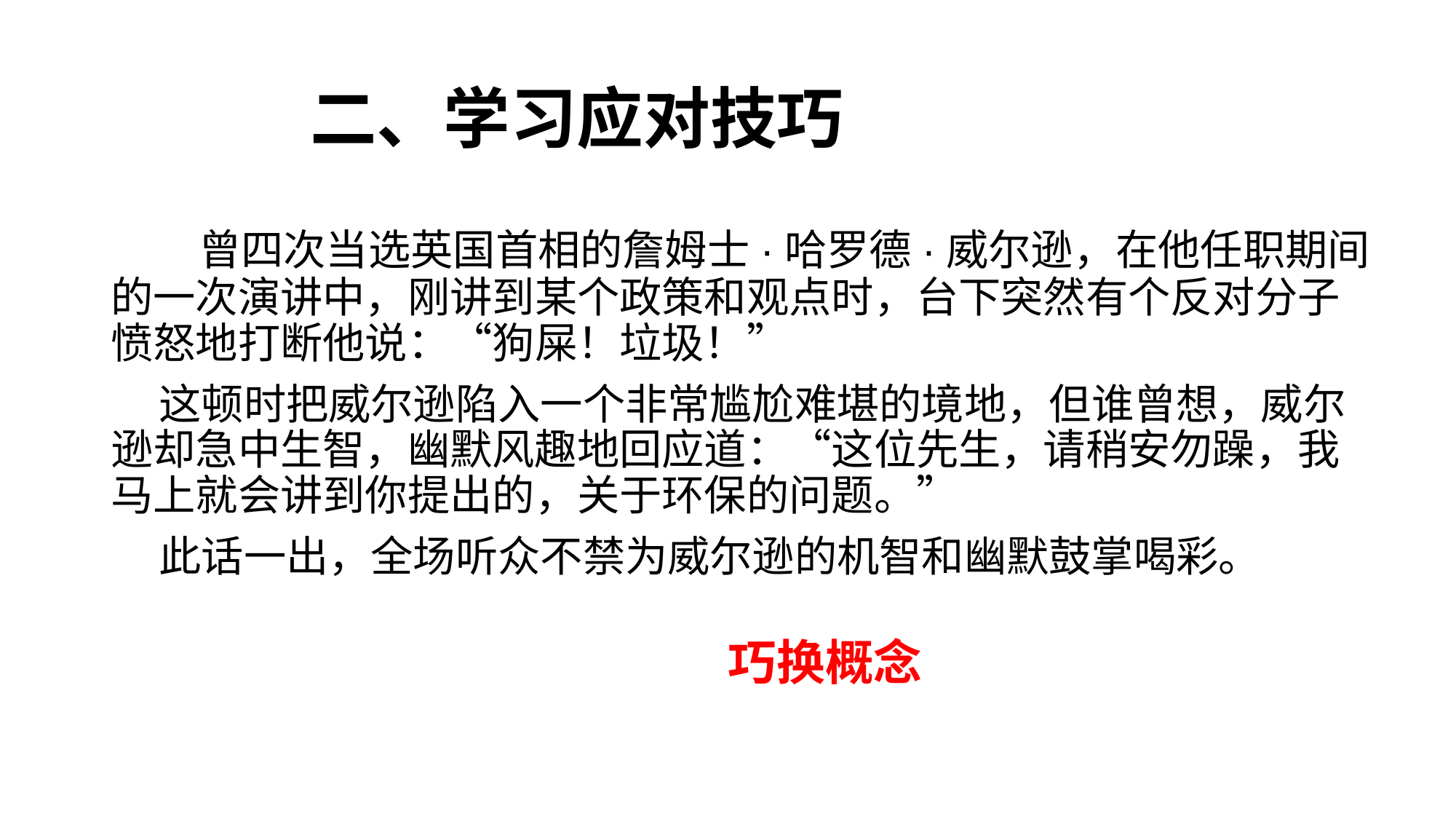

# 二、学习应对技巧
       曾四次当选英国首相的詹姆士·哈罗德·威尔逊，在他任职期间的一次演讲中，刚讲到某个政策和观点时，台下突然有个反对分子愤怒地打断他说：“狗屎！垃圾！”
    这顿时把威尔逊陷入一个非常尴尬难堪的境地，但谁曾想，威尔逊却急中生智，幽默风趣地回应道：“这位先生，请稍安勿躁，我马上就会讲到你提出的，关于环保的问题。”
    此话一出，全场听众不禁为威尔逊的机智和幽默鼓掌喝彩。
巧换概念